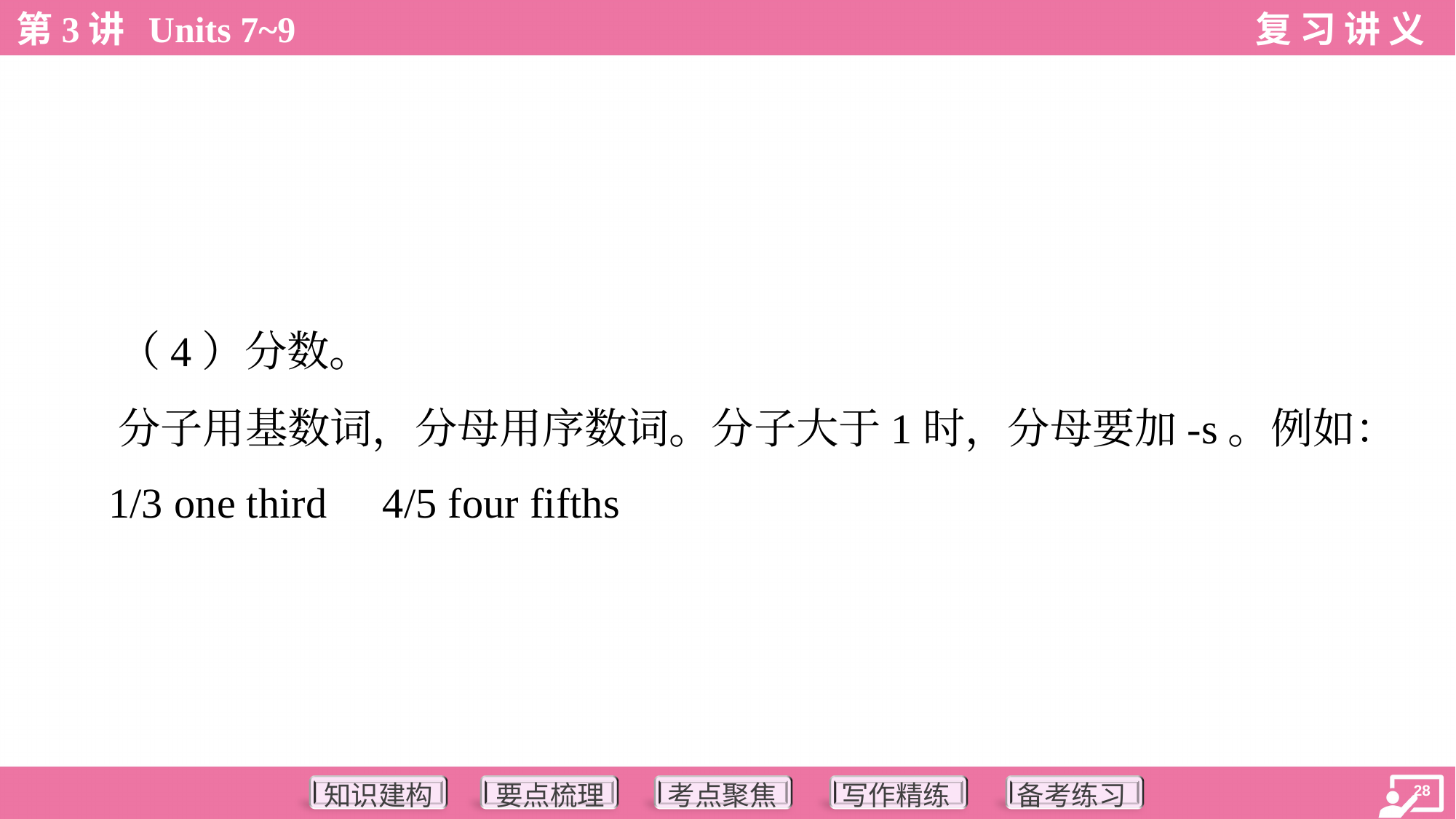

（4）分数。
    分子用基数词，分母用序数词。分子大于1时，分母要加-s。例如：
    1/3 one third     4/5 four fifths